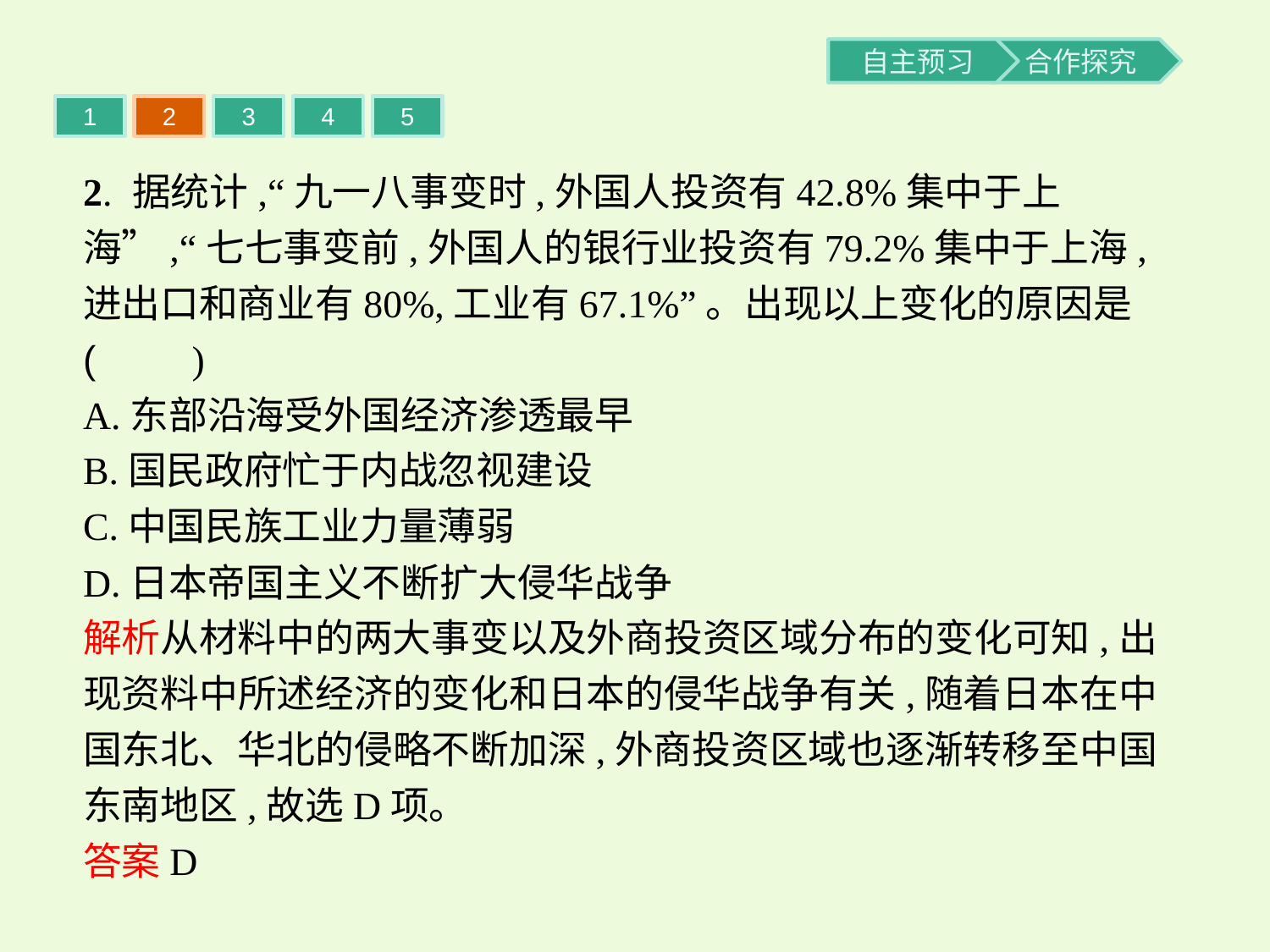

1
2
3
4
5
2. 据统计,“九一八事变时,外国人投资有42.8%集中于上海”,“七七事变前,外国人的银行业投资有79.2%集中于上海,进出口和商业有80%,工业有67.1%”。出现以上变化的原因是 (　　)
A.东部沿海受外国经济渗透最早
B.国民政府忙于内战忽视建设
C.中国民族工业力量薄弱
D.日本帝国主义不断扩大侵华战争
解析从材料中的两大事变以及外商投资区域分布的变化可知,出现资料中所述经济的变化和日本的侵华战争有关,随着日本在中国东北、华北的侵略不断加深,外商投资区域也逐渐转移至中国东南地区,故选D项。
答案D